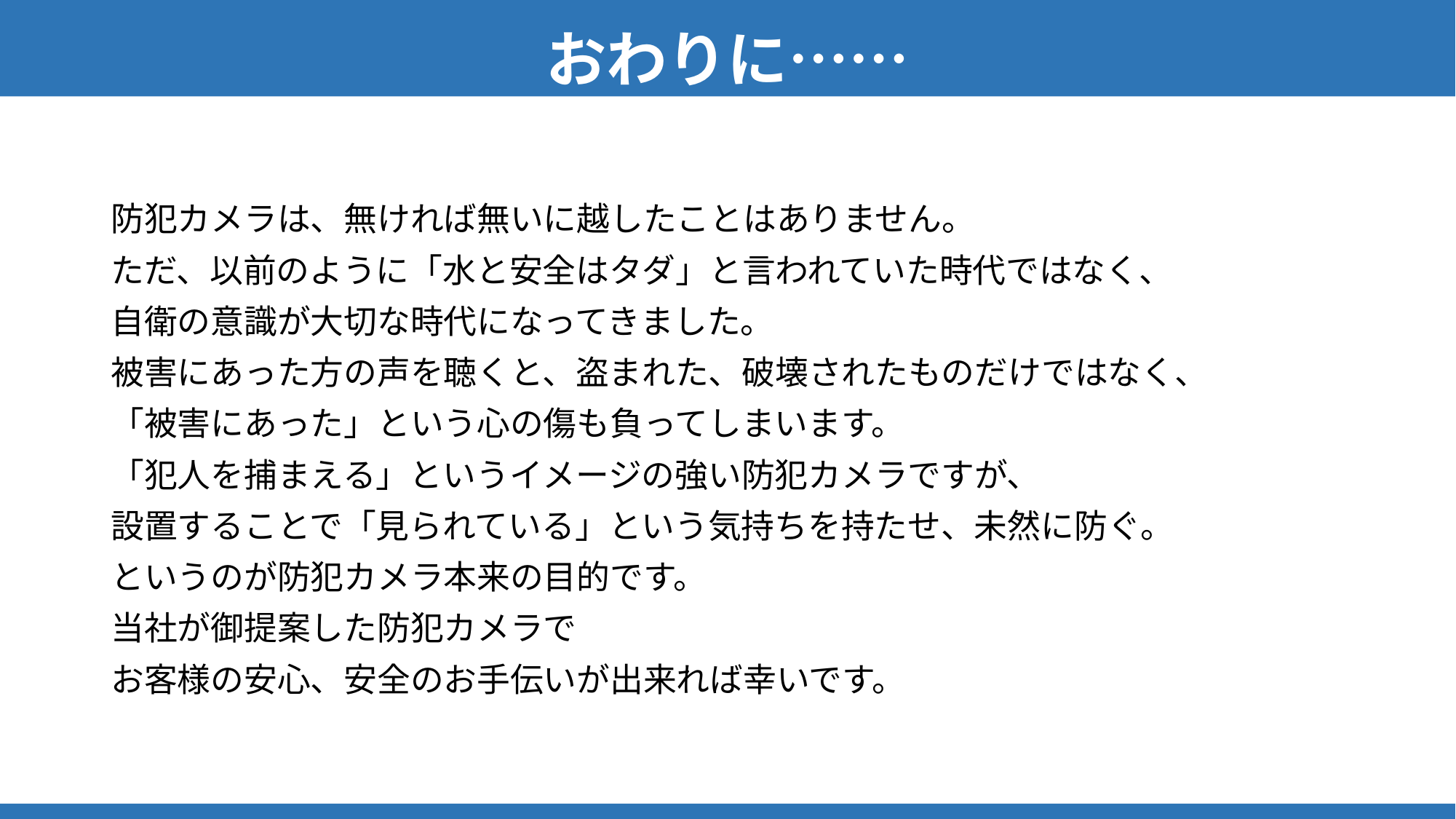

おわりに……
防犯カメラは、無ければ無いに越したことはありません。
ただ、以前のように「水と安全はタダ」と言われていた時代ではなく、
自衛の意識が大切な時代になってきました。
被害にあった方の声を聴くと、盗まれた、破壊されたものだけではなく、
「被害にあった」という心の傷も負ってしまいます。
「犯人を捕まえる」というイメージの強い防犯カメラですが、
設置することで「見られている」という気持ちを持たせ、未然に防ぐ。
というのが防犯カメラ本来の目的です。
当社が御提案した防犯カメラで
お客様の安心、安全のお手伝いが出来れば幸いです。